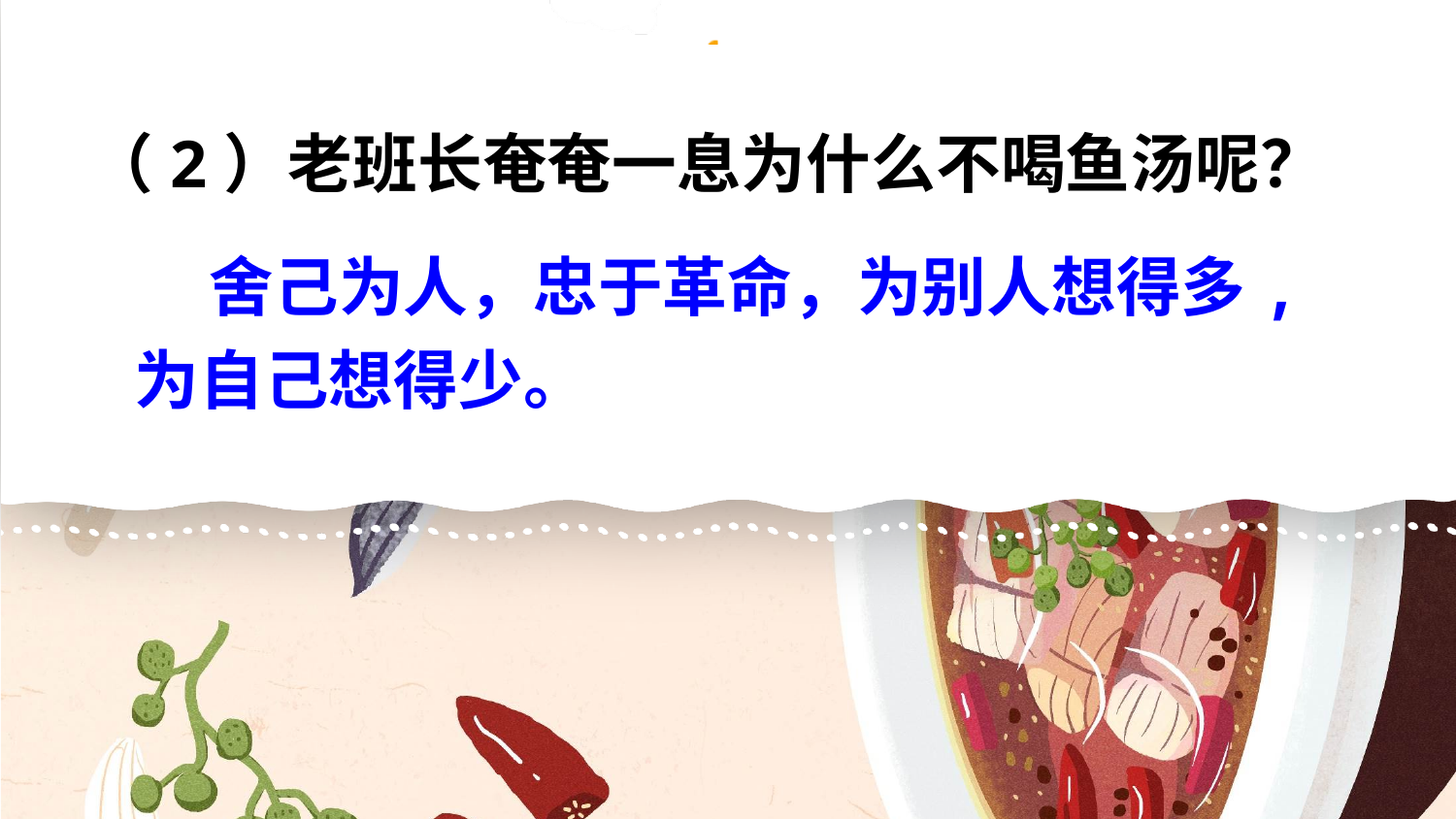

（2）老班长奄奄一息为什么不喝鱼汤呢？
    舍己为人，忠于革命，为别人想得多,为自己想得少。